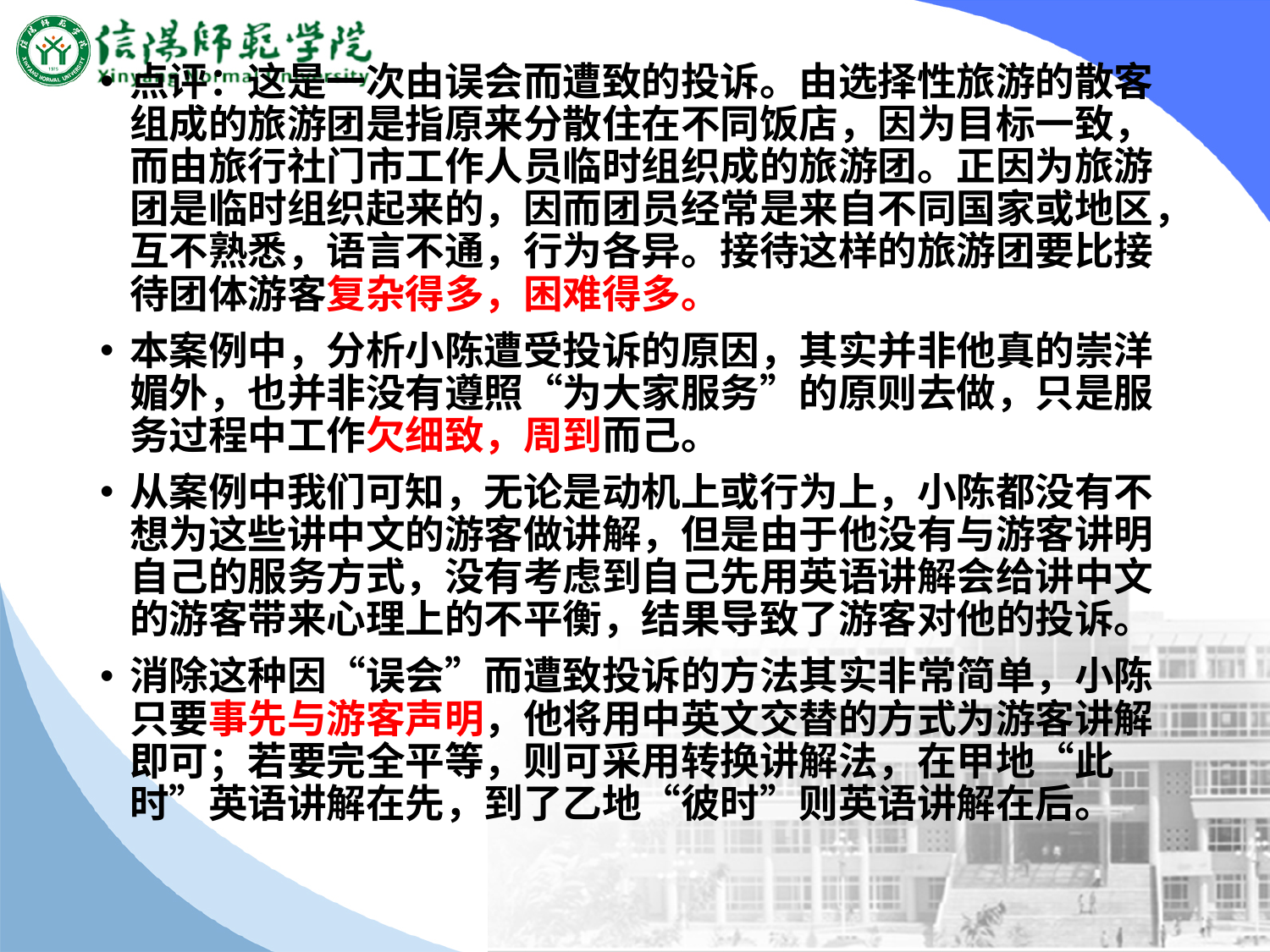

#
点评：这是一次由误会而遭致的投诉。由选择性旅游的散客组成的旅游团是指原来分散住在不同饭店，因为目标一致，而由旅行社门市工作人员临时组织成的旅游团。正因为旅游团是临时组织起来的，因而团员经常是来自不同国家或地区，互不熟悉，语言不通，行为各异。接待这样的旅游团要比接待团体游客复杂得多，困难得多。
本案例中，分析小陈遭受投诉的原因，其实并非他真的崇洋媚外，也并非没有遵照“为大家服务”的原则去做，只是服务过程中工作欠细致，周到而己。
从案例中我们可知，无论是动机上或行为上，小陈都没有不想为这些讲中文的游客做讲解，但是由于他没有与游客讲明自己的服务方式，没有考虑到自己先用英语讲解会给讲中文的游客带来心理上的不平衡，结果导致了游客对他的投诉。
消除这种因“误会”而遭致投诉的方法其实非常简单，小陈只要事先与游客声明，他将用中英文交替的方式为游客讲解即可；若要完全平等，则可采用转换讲解法，在甲地“此时”英语讲解在先，到了乙地“彼时”则英语讲解在后。